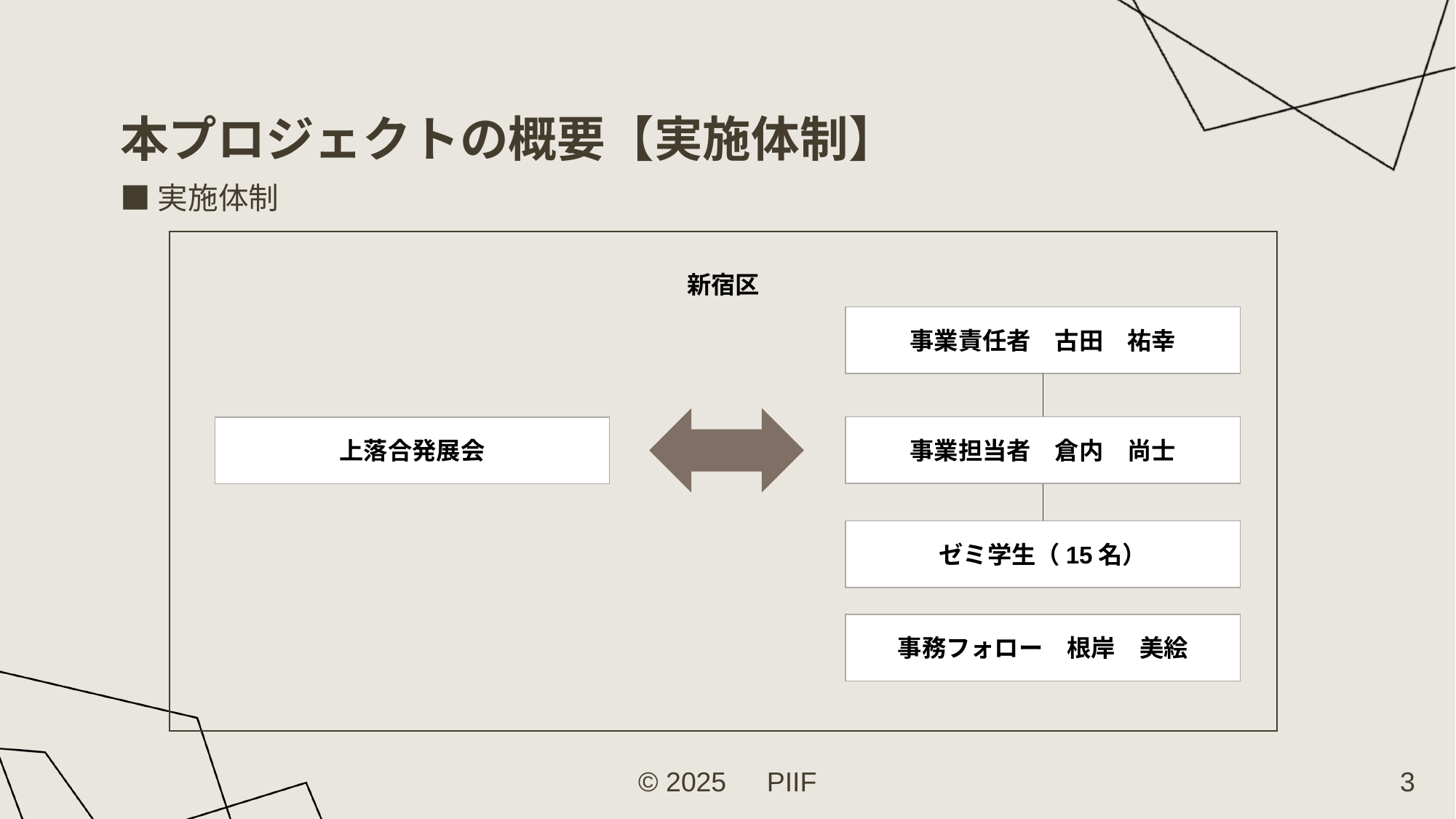

# 本プロジェクトの概要【実施体制】
■実施体制

新宿区
事業責任者　古田　祐幸

事業担当者　倉内　尚士
上落合発展会
ゼミ学生（15名）
事務フォロー　根岸　美絵
© 2025　PIIF
3